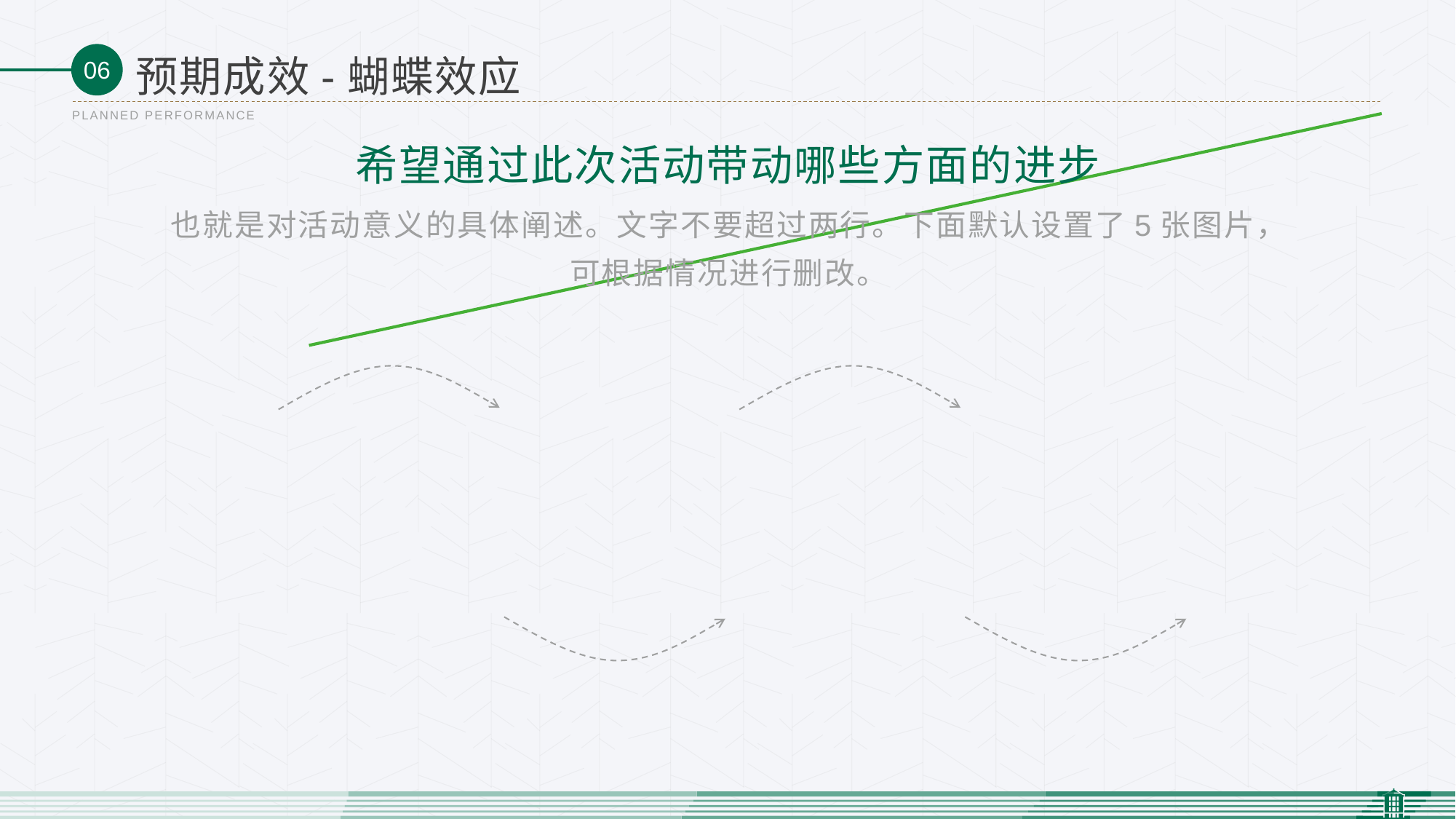

预期成效-蝴蝶效应
PLANNED PERFORMANCE
希望通过此次活动带动哪些方面的进步
也就是对活动意义的具体阐述。文字不要超过两行。下面默认设置了5张图片，
可根据情况进行删改。